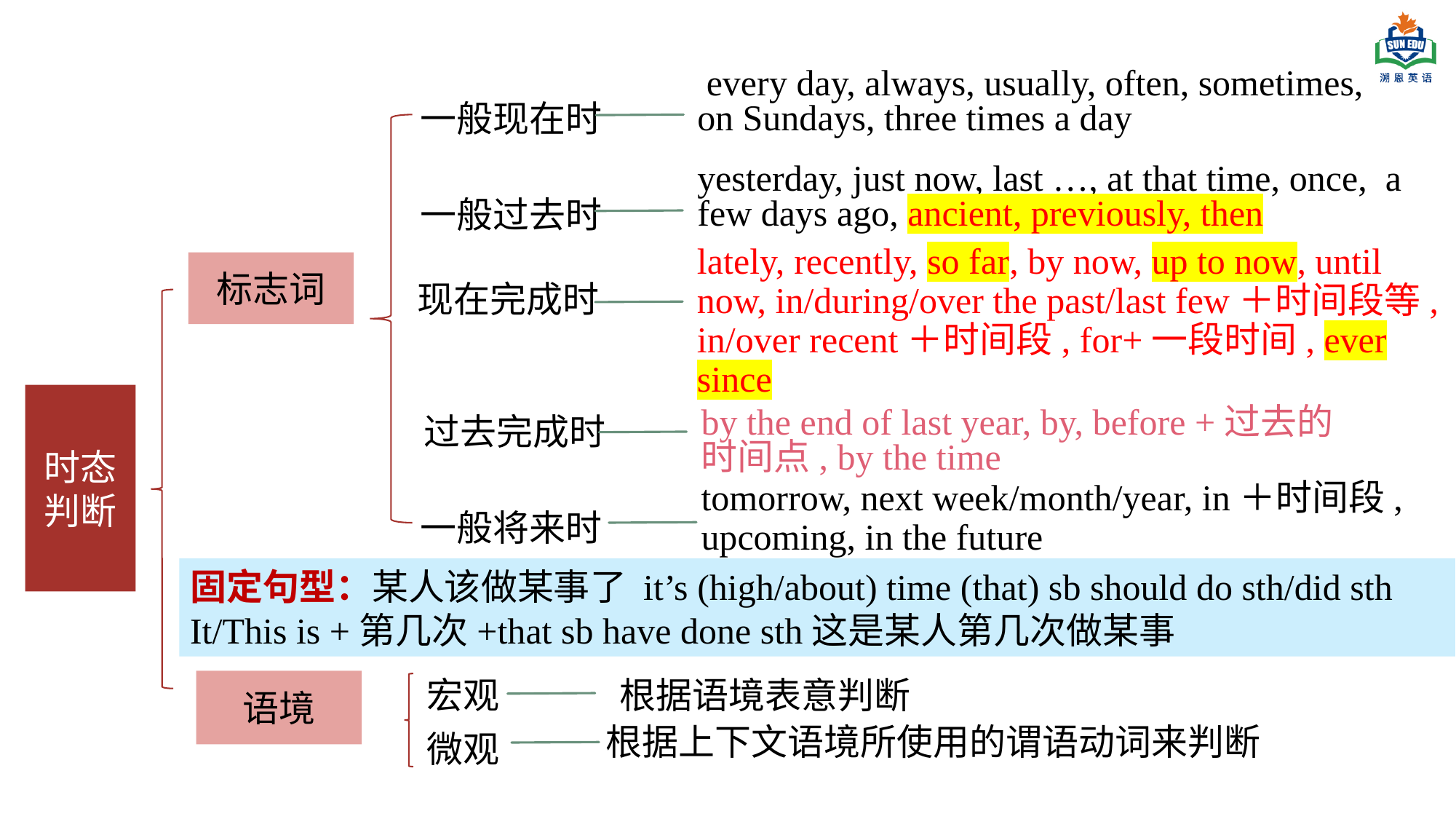

every day, always, usually, often, sometimes, on Sundays, three times a day
一般现在时
yesterday, just now, last …, at that time, once,  a few days ago, ancient, previously, then
一般过去时
lately, recently, so far, by now, up to now, until now, in/during/over the past/last few＋时间段等, in/over recent＋时间段, for+一段时间, ever since
标志词
现在完成时
时态判断
过去完成时
by the end of last year, by, before +过去的时间点, by the time
tomorrow, next week/month/year, in＋时间段,  upcoming, in the future
一般将来时
宏观
根据语境表意判断
语境
根据上下文语境所使用的谓语动词来判断
微观

固定句型：某人该做某事了 it’s (high/about) time (that) sb should do sth/did sth
It/This is +第几次+that sb have done sth这是某人第几次做某事